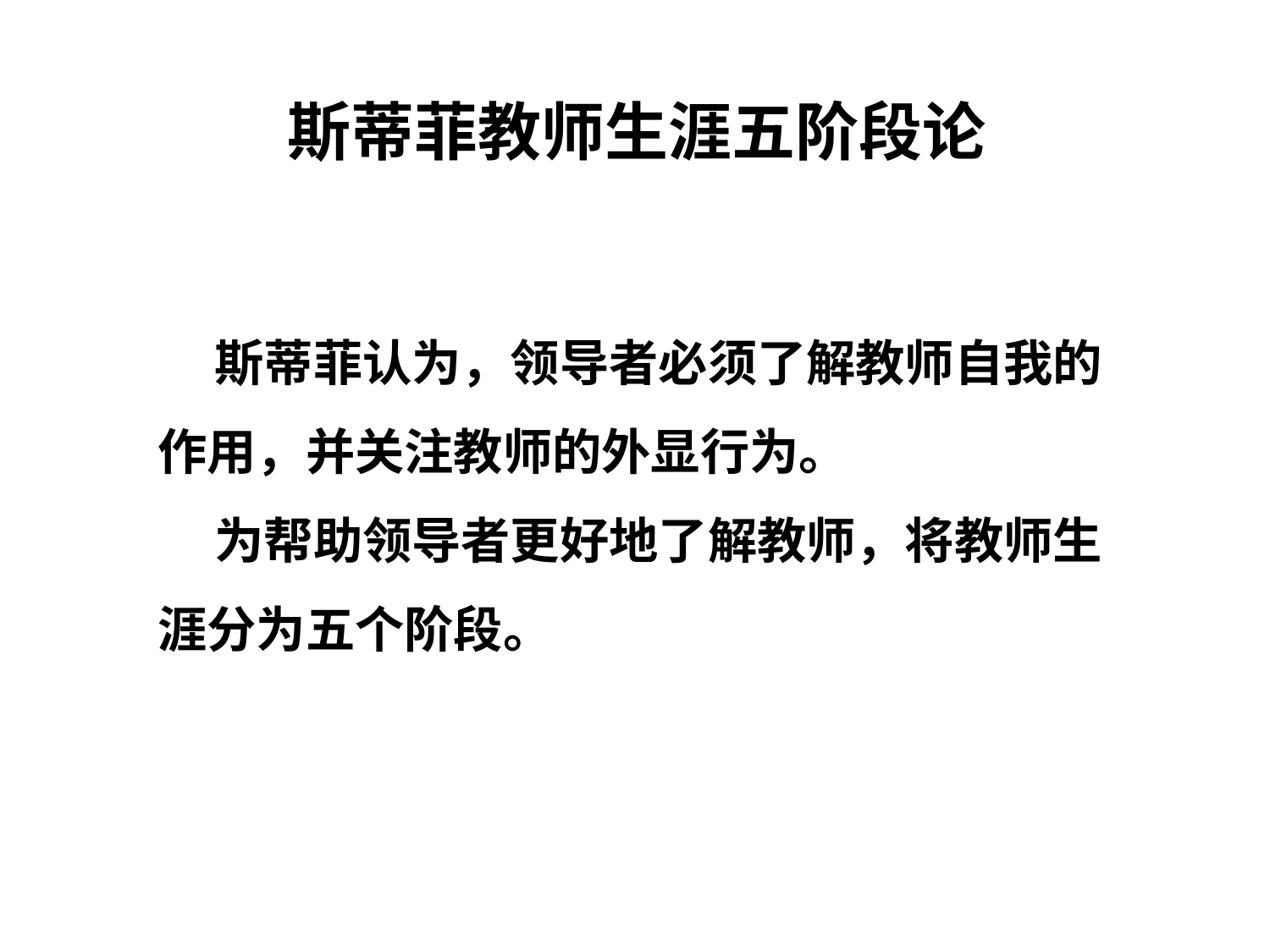

斯蒂菲教师生涯五阶段论
    斯蒂菲认为，领导者必须了解教师自我的作用，并关注教师的外显行为。
    为帮助领导者更好地了解教师，将教师生涯分为五个阶段。